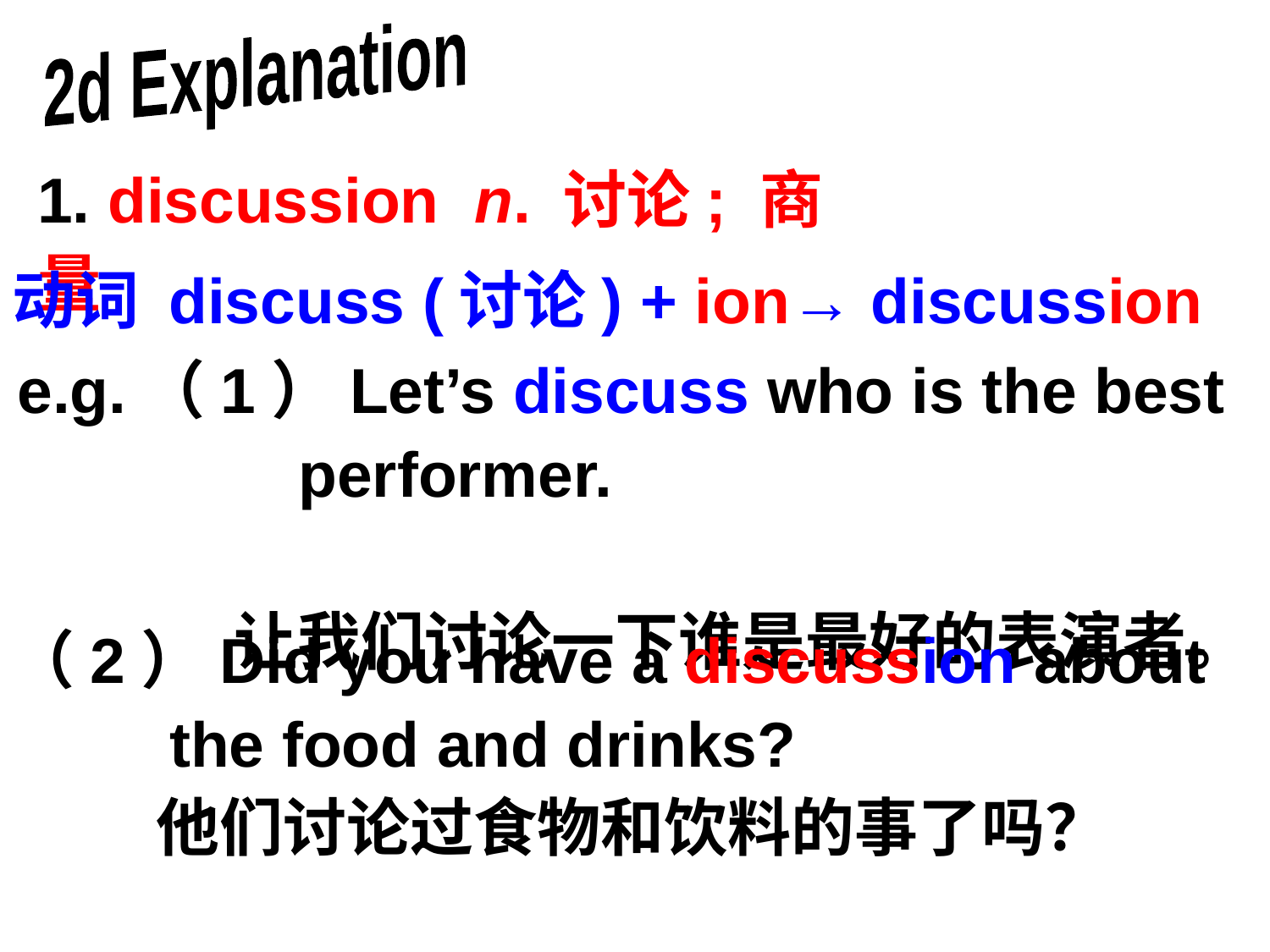

2d Explanation
1. discussion  n. 讨论; 商量
动词 discuss (讨论) + ion→ discussion
e.g.（1）Let’s discuss who is the best
                performer.
              让我们讨论一下谁是最好的表演者。
（2）Did you have a discussion about
         the food and drinks?
         他们讨论过食物和饮料的事了吗？